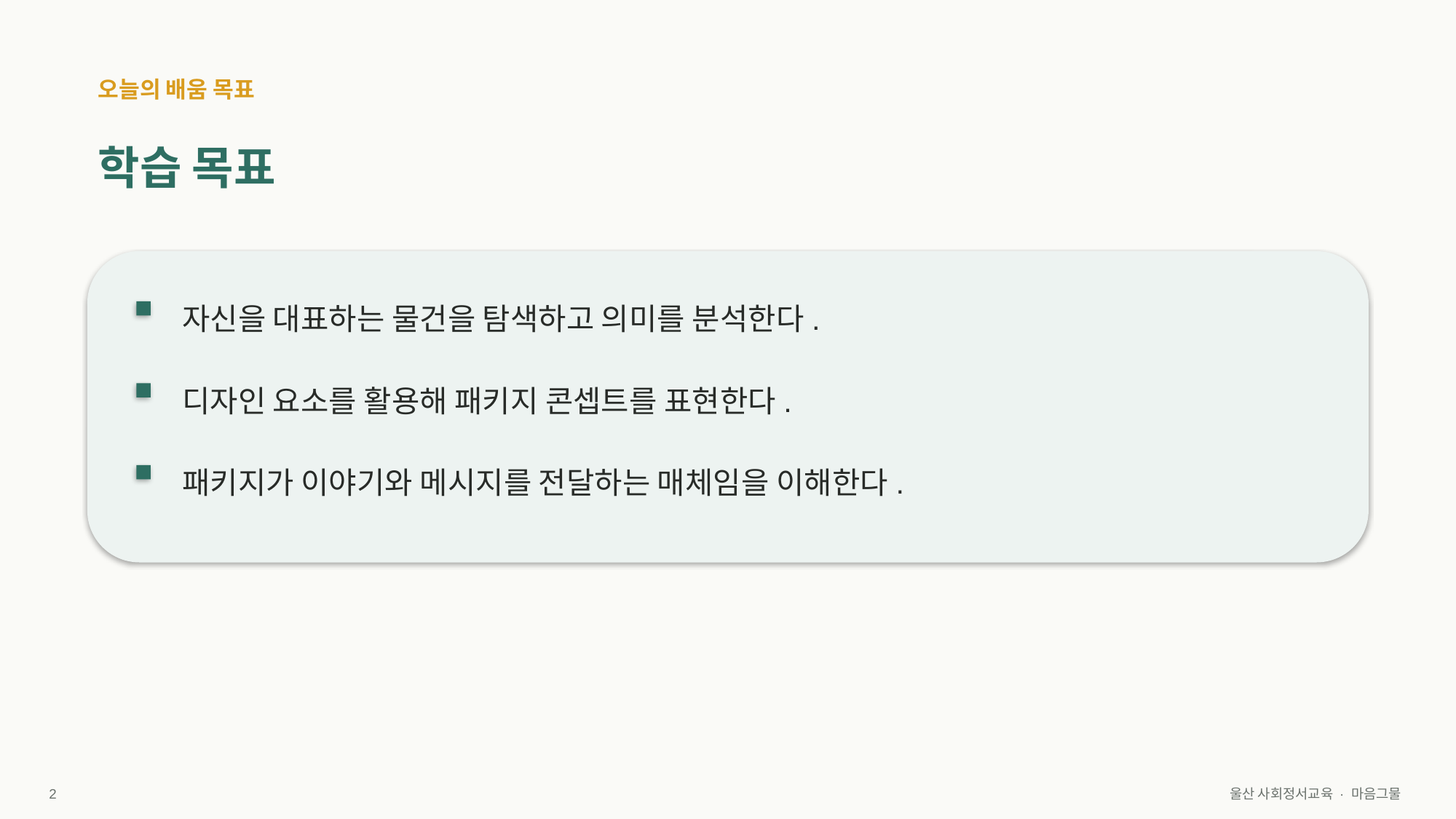

오늘의 배움 목표
학습 목표

자신을 대표하는 물건을 탐색하고 의미를 분석한다.

디자인 요소를 활용해 패키지 콘셉트를 표현한다.

패키지가 이야기와 메시지를 전달하는 매체임을 이해한다.

2
울산 사회정서교육 · 마음그물